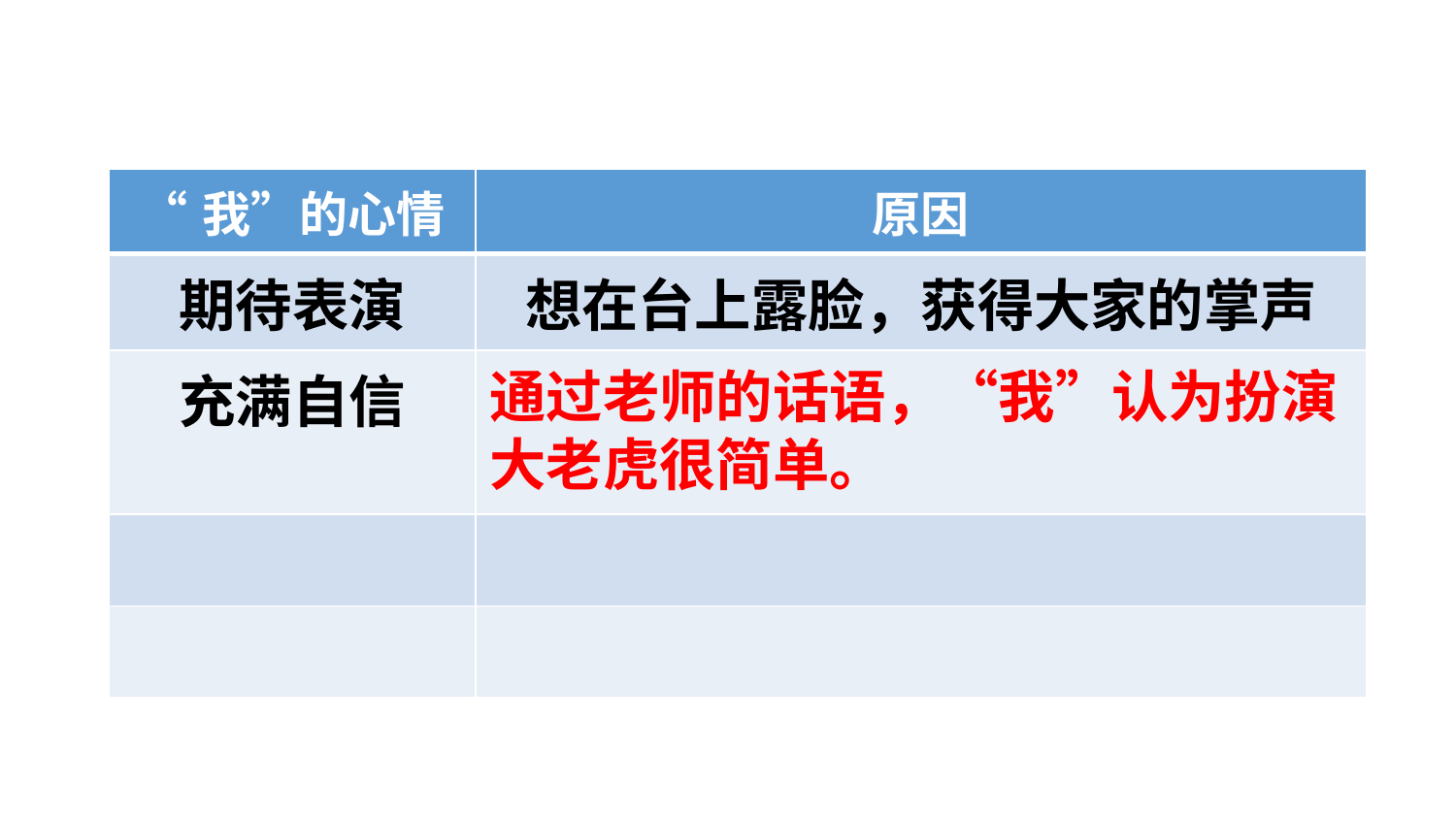

| “我”的心情 | 原因 |
| --- | --- |
| 期待表演 | 想在台上露脸，获得大家的掌声 |
| 充满自信 |  |
|  |  |
|  |  |
通过老师的话语，“我”认为扮演大老虎很简单。